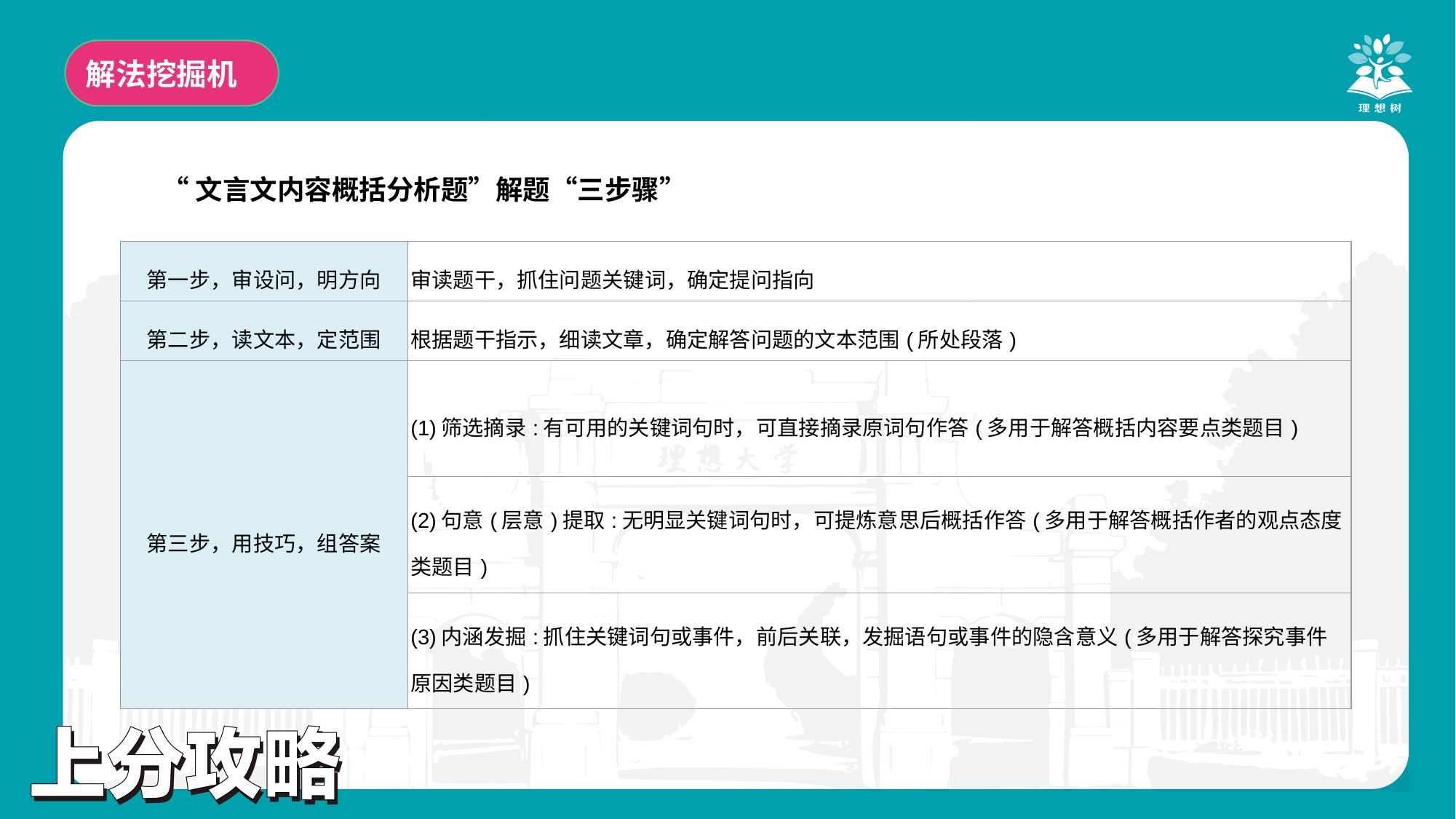

解法挖掘机
“文言文内容概括分析题”解题“三步骤”
| 第一步，审设问，明方向 | 审读题干，抓住问题关键词，确定提问指向 |
| --- | --- |
| 第二步，读文本，定范围 | 根据题干指示，细读文章，确定解答问题的文本范围(所处段落) |
| 第三步，用技巧，组答案 | (1)筛选摘录:有可用的关键词句时，可直接摘录原词句作答(多用于解答概括内容要点类题目) |
|  | (2)句意(层意)提取:无明显关键词句时，可提炼意思后概括作答(多用于解答概括作者的观点态度类题目) |
|  | (3)内涵发掘:抓住关键词句或事件，前后关联，发掘语句或事件的隐含意义(多用于解答探究事件原因类题目) |